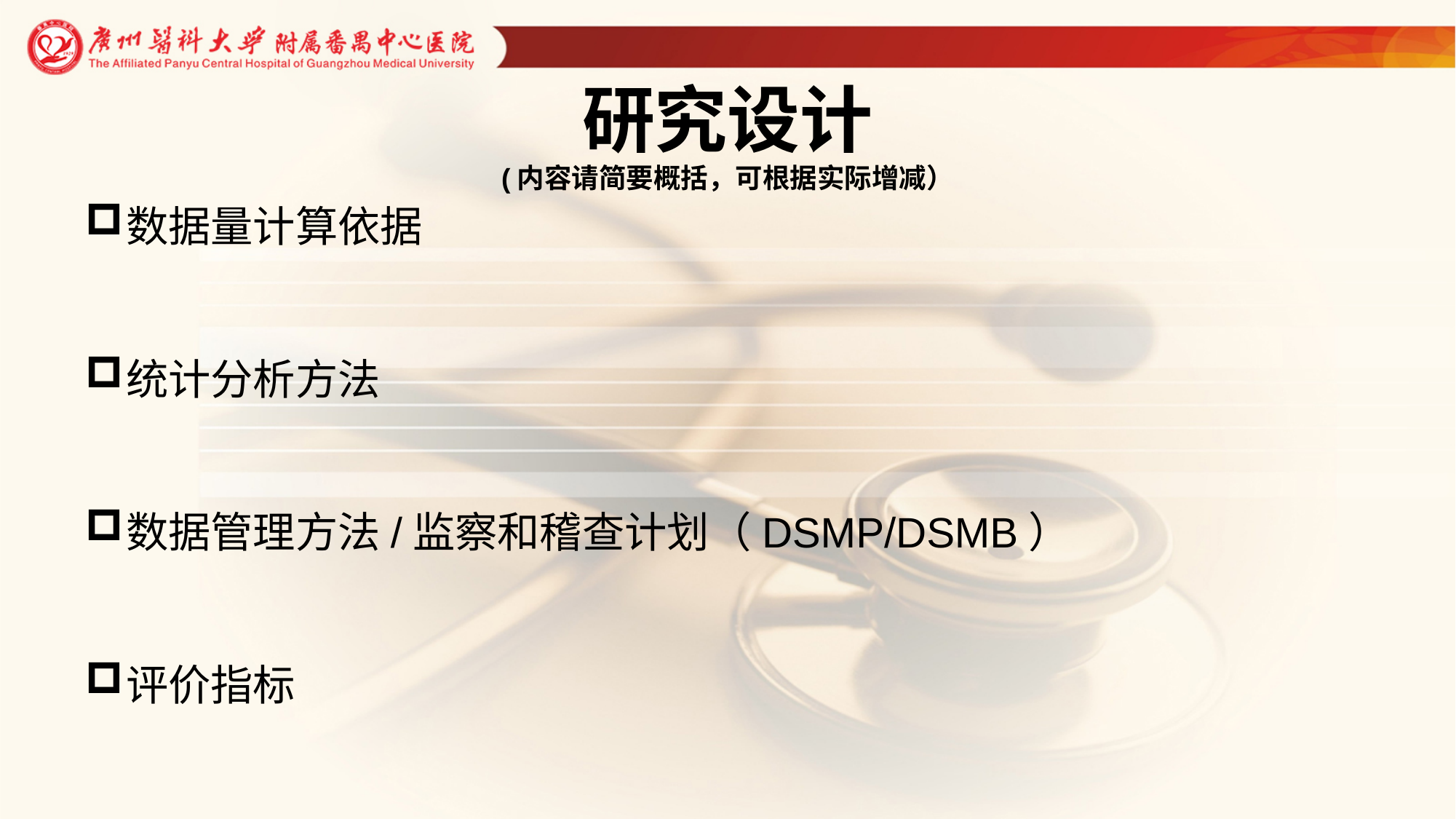

# 研究设计 (内容请简要概括，可根据实际增减）
数据量计算依据

统计分析方法

数据管理方法/监察和稽查计划（DSMP/DSMB）

评价指标